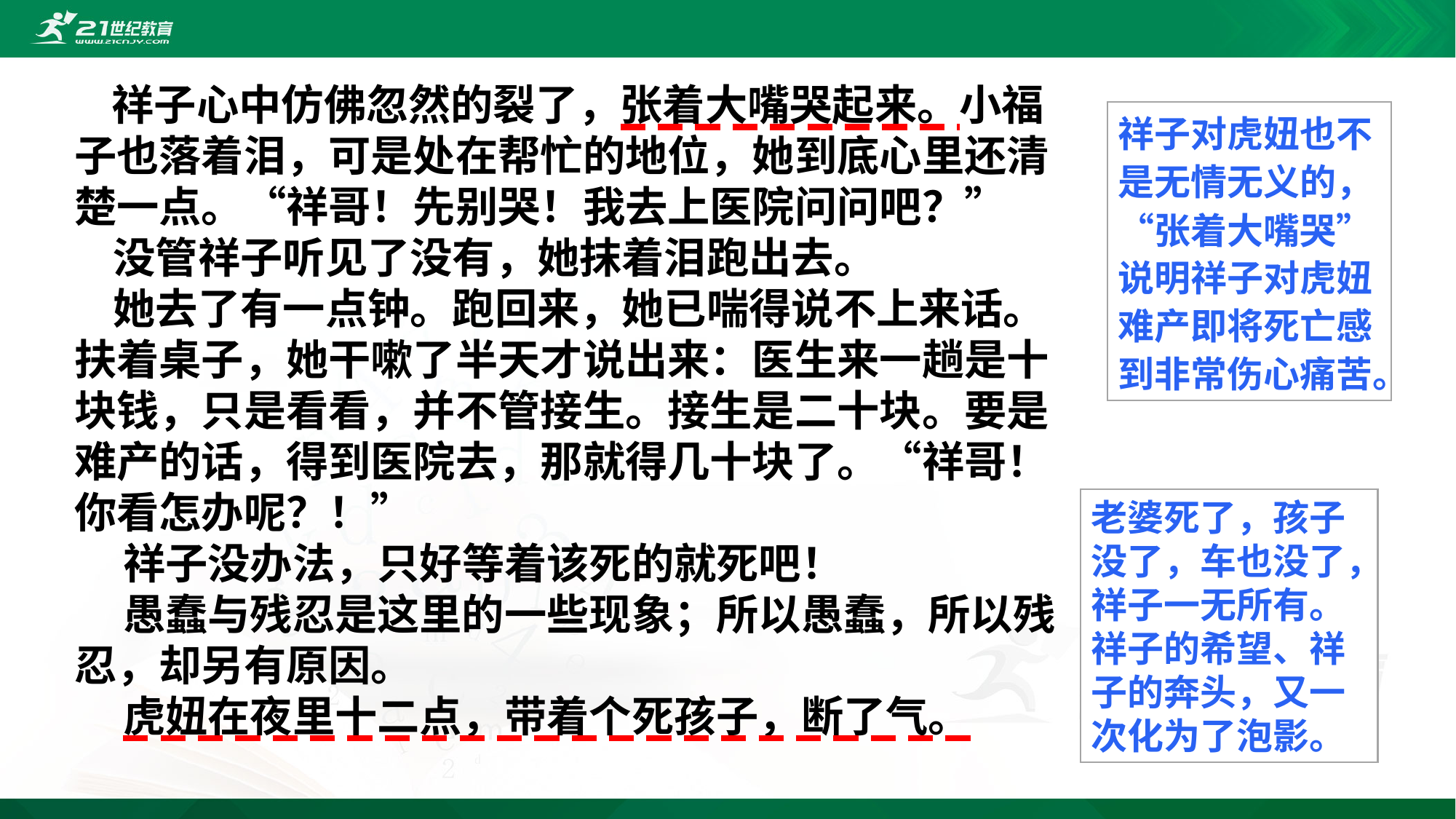

祥子心中仿佛忽然的裂了，张着大嘴哭起来。小福子也落着泪，可是处在帮忙的地位，她到底心里还清楚一点。“祥哥！先别哭！我去上医院问问吧？”
   没管祥子听见了没有，她抹着泪跑出去。
   她去了有一点钟。跑回来，她已喘得说不上来话。扶着桌子，她干嗽了半天才说出来：医生来一趟是十块钱，只是看看，并不管接生。接生是二十块。要是难产的话，得到医院去，那就得几十块了。“祥哥！你看怎办呢？！”
    祥子没办法，只好等着该死的就死吧！
    愚蠢与残忍是这里的一些现象；所以愚蠢，所以残忍，却另有原因。
    虎妞在夜里十二点，带着个死孩子，断了气。
祥子对虎妞也不是无情无义的，“张着大嘴哭”说明祥子对虎妞难产即将死亡感到非常伤心痛苦。
老婆死了，孩子没了，车也没了，祥子一无所有。祥子的希望、祥子的奔头，又一次化为了泡影。